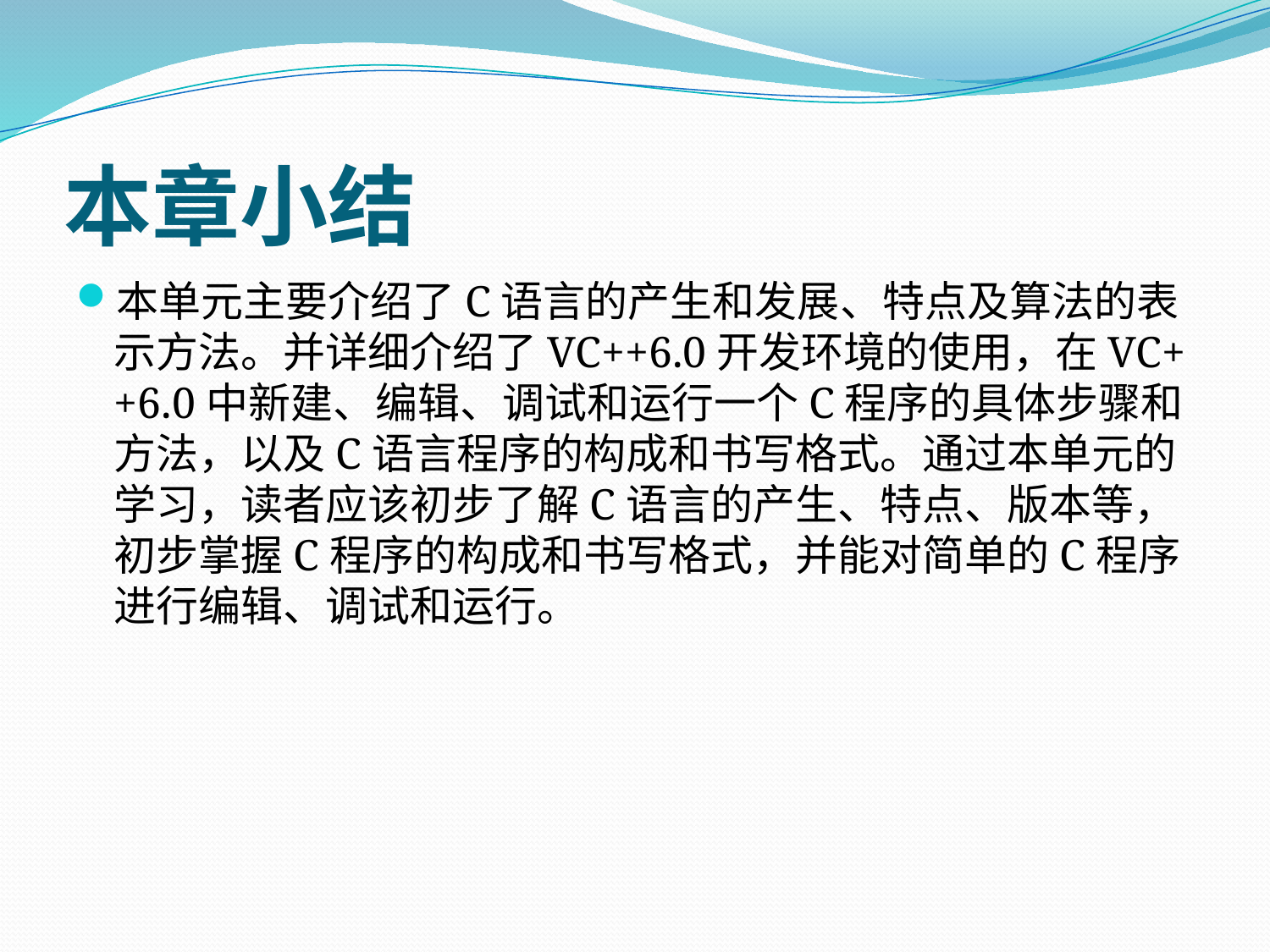

# 本章小结
本单元主要介绍了C语言的产生和发展、特点及算法的表示方法。并详细介绍了VC++6.0开发环境的使用，在VC++6.0中新建、编辑、调试和运行一个C程序的具体步骤和方法，以及C语言程序的构成和书写格式。通过本单元的学习，读者应该初步了解C语言的产生、特点、版本等，初步掌握C程序的构成和书写格式，并能对简单的C程序进行编辑、调试和运行。